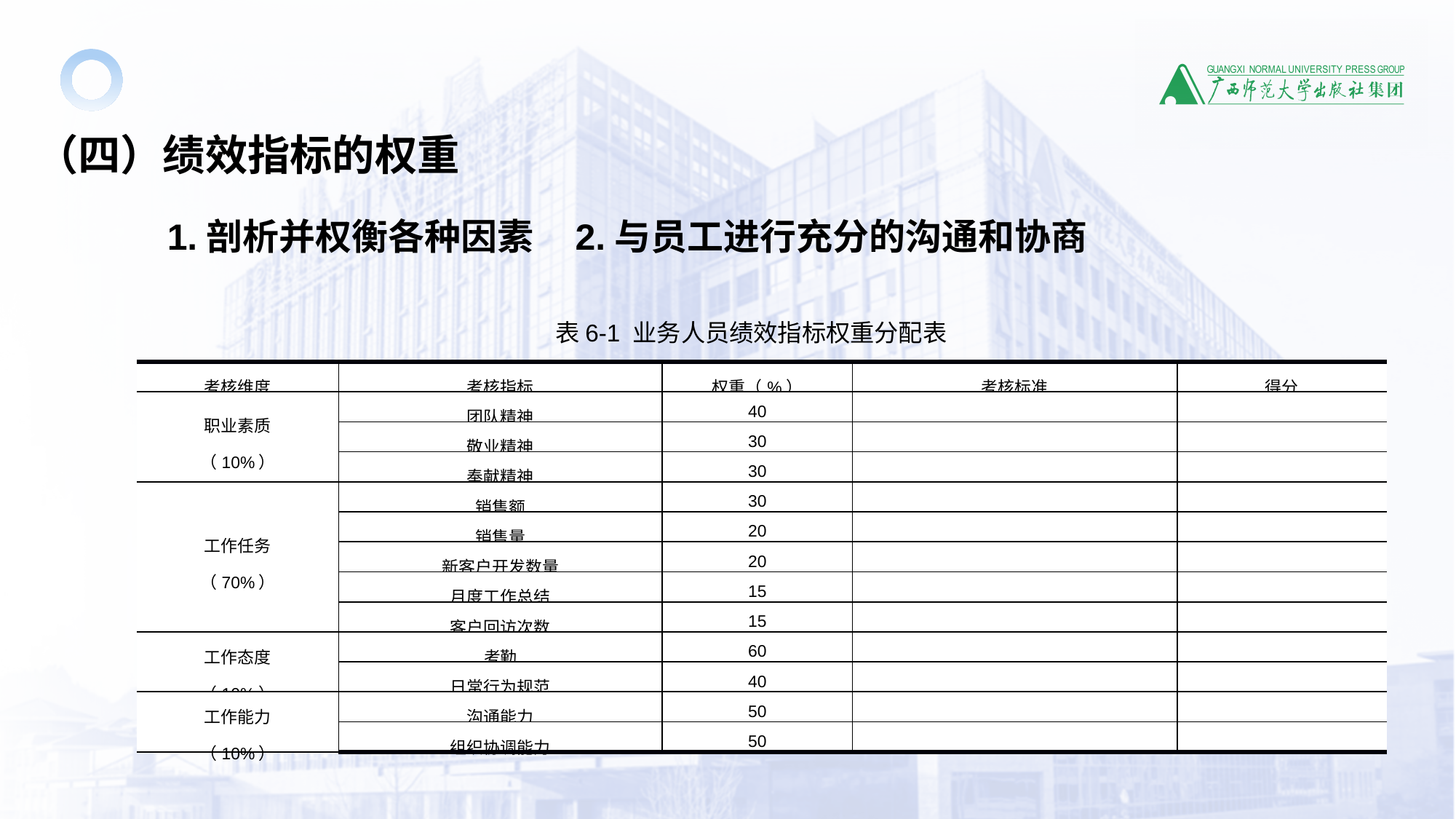

（四）绩效指标的权重
1.剖析并权衡各种因素    2.与员工进行充分的沟通和协商
表6-1 业务人员绩效指标权重分配表
| 考核维度 | 考核指标 | 权重（%） | 考核标准 | 得分 |
| --- | --- | --- | --- | --- |
| 职业素质 （10%） | 团队精神 | 40 |  |  |
|  | 敬业精神 | 30 |  |  |
|  | 奉献精神 | 30 |  |  |
| 工作任务 （70%） | 销售额 | 30 |  |  |
|  | 销售量 | 20 |  |  |
|  | 新客户开发数量 | 20 |  |  |
|  | 月度工作总结 | 15 |  |  |
|  | 客户回访次数 | 15 |  |  |
| 工作态度 （10%） | 考勤 | 60 |  |  |
|  | 日常行为规范 | 40 |  |  |
| 工作能力 （10%） | 沟通能力 | 50 |  |  |
|  | 组织协调能力 | 50 |  |  |